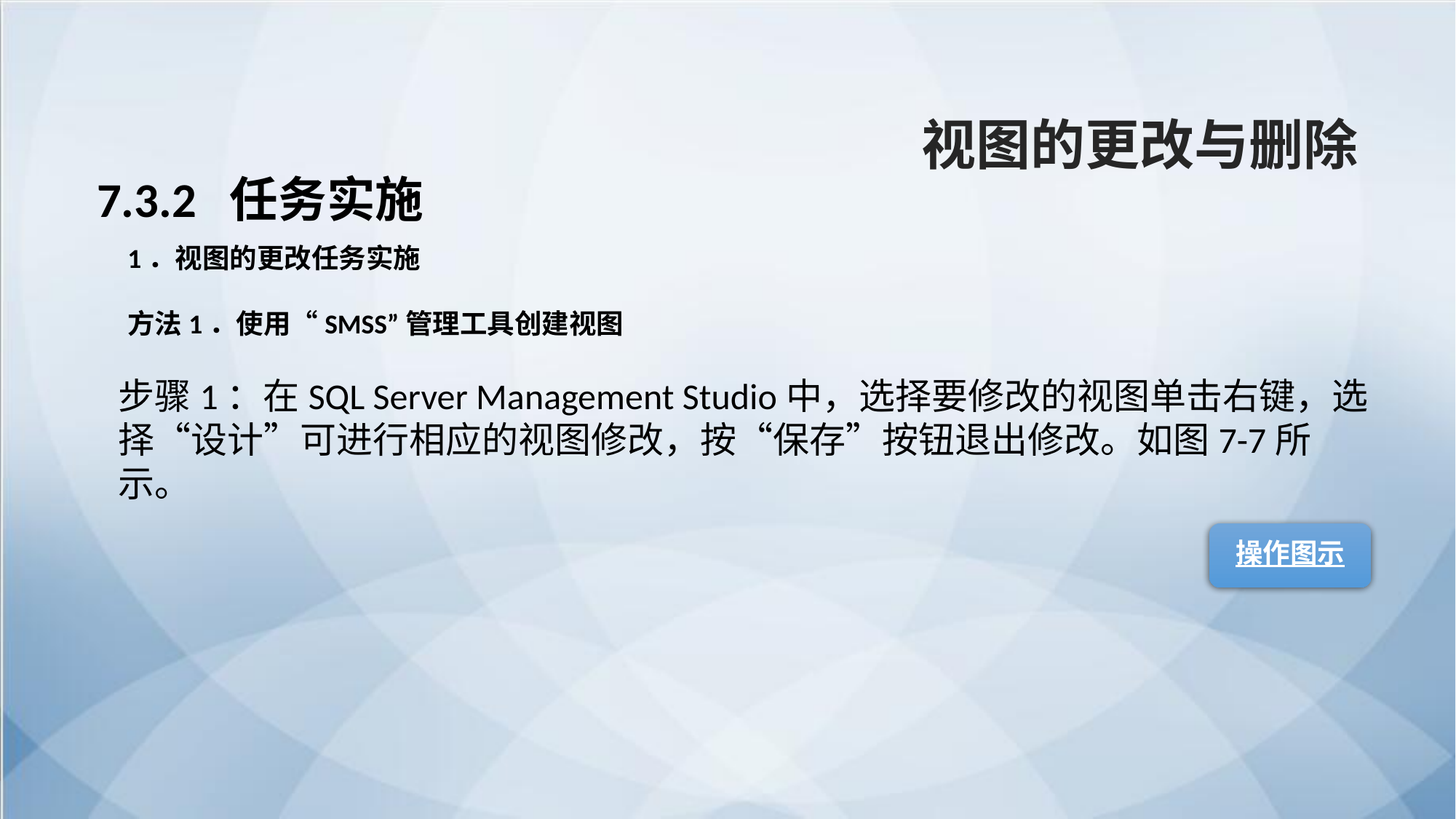

视图的更改与删除
7.3.2  任务实施
1．视图的更改任务实施

方法1．使用“SMSS”管理工具创建视图
步骤1：在SQL Server Management Studio中，选择要修改的视图单击右键，选择“设计”可进行相应的视图修改，按“保存”按钮退出修改。如图7-7所示。
操作图示